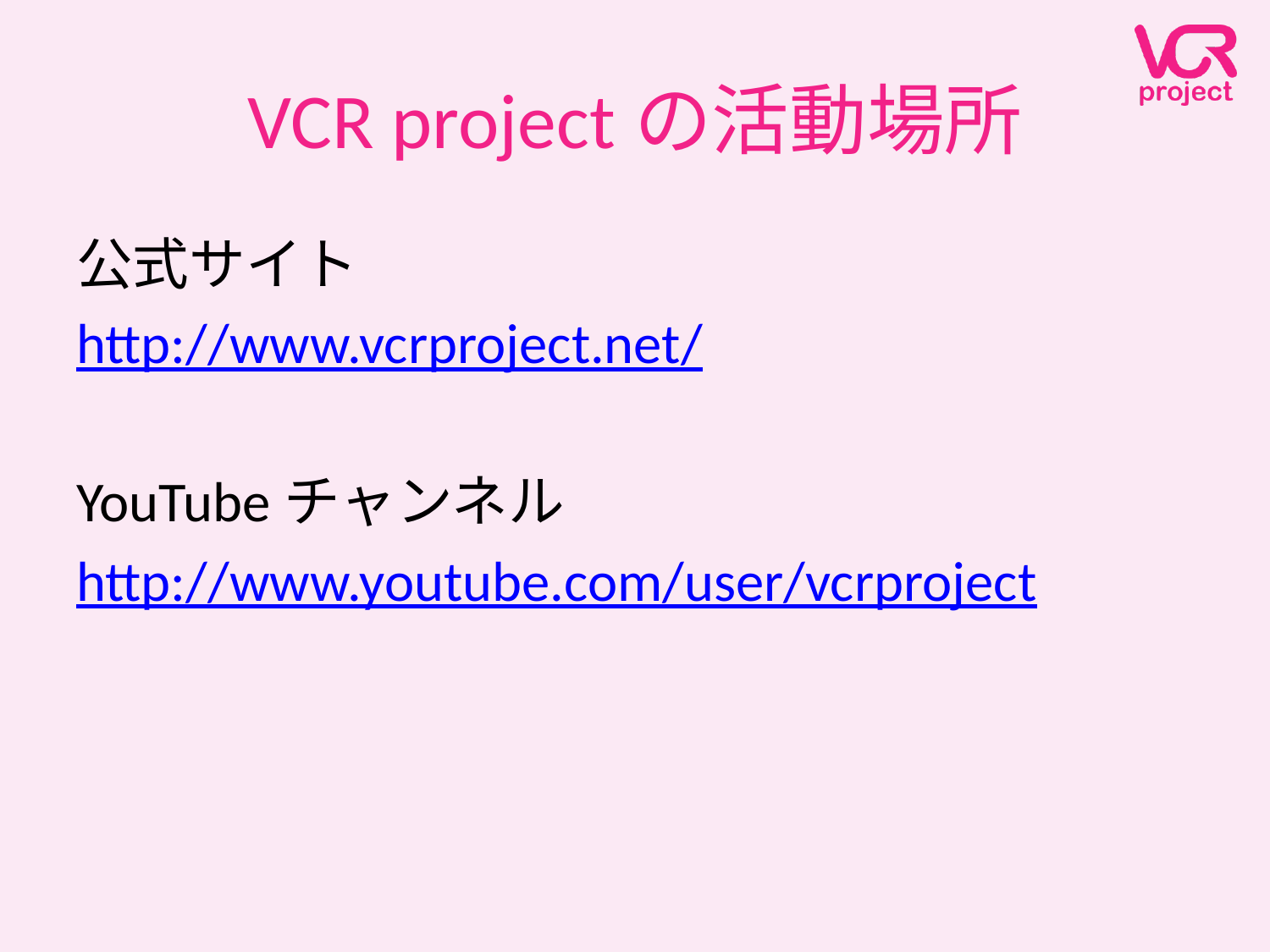

# VCR projectの活動場所
公式サイト
http://www.vcrproject.net/

YouTubeチャンネル
http://www.youtube.com/user/vcrproject